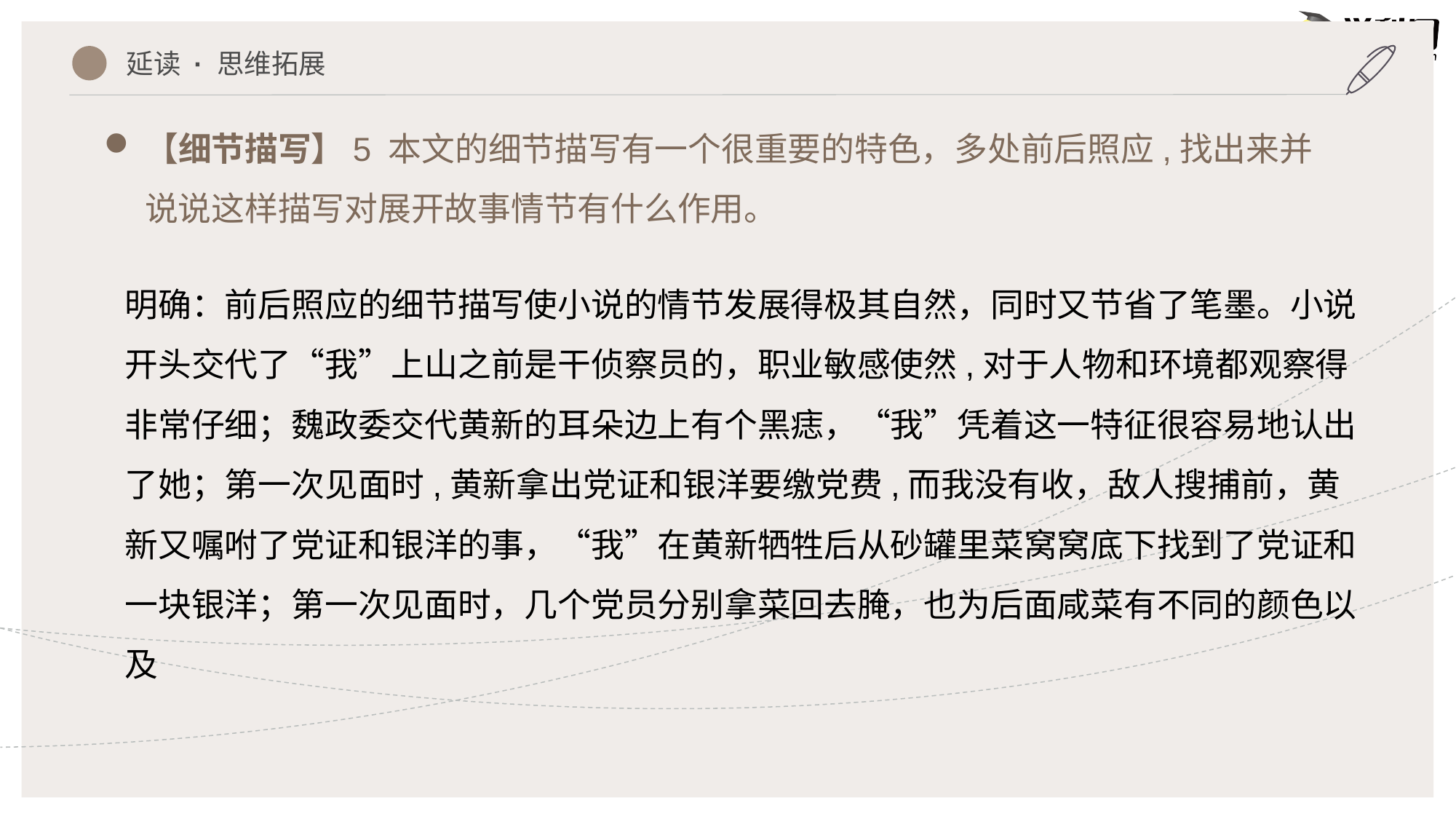

延读 · 思维拓展

【细节描写】5 本文的细节描写有一个很重要的特色，多处前后照应,找出来并说说这样描写对展开故事情节有什么作用。
明确：前后照应的细节描写使小说的情节发展得极其自然，同时又节省了笔墨。小说开头交代了“我”上山之前是干侦察员的，职业敏感使然,对于人物和环境都观察得非常仔细；魏政委交代黄新的耳朵边上有个黑痣，“我”凭着这一特征很容易地认出了她；第一次见面时,黄新拿出党证和银洋要缴党费,而我没有收，敌人搜捕前，黄新又嘱咐了党证和银洋的事，“我”在黄新牺牲后从砂罐里菜窝窝底下找到了党证和一块银洋；第一次见面时，几个党员分别拿菜回去腌，也为后面咸菜有不同的颜色以及